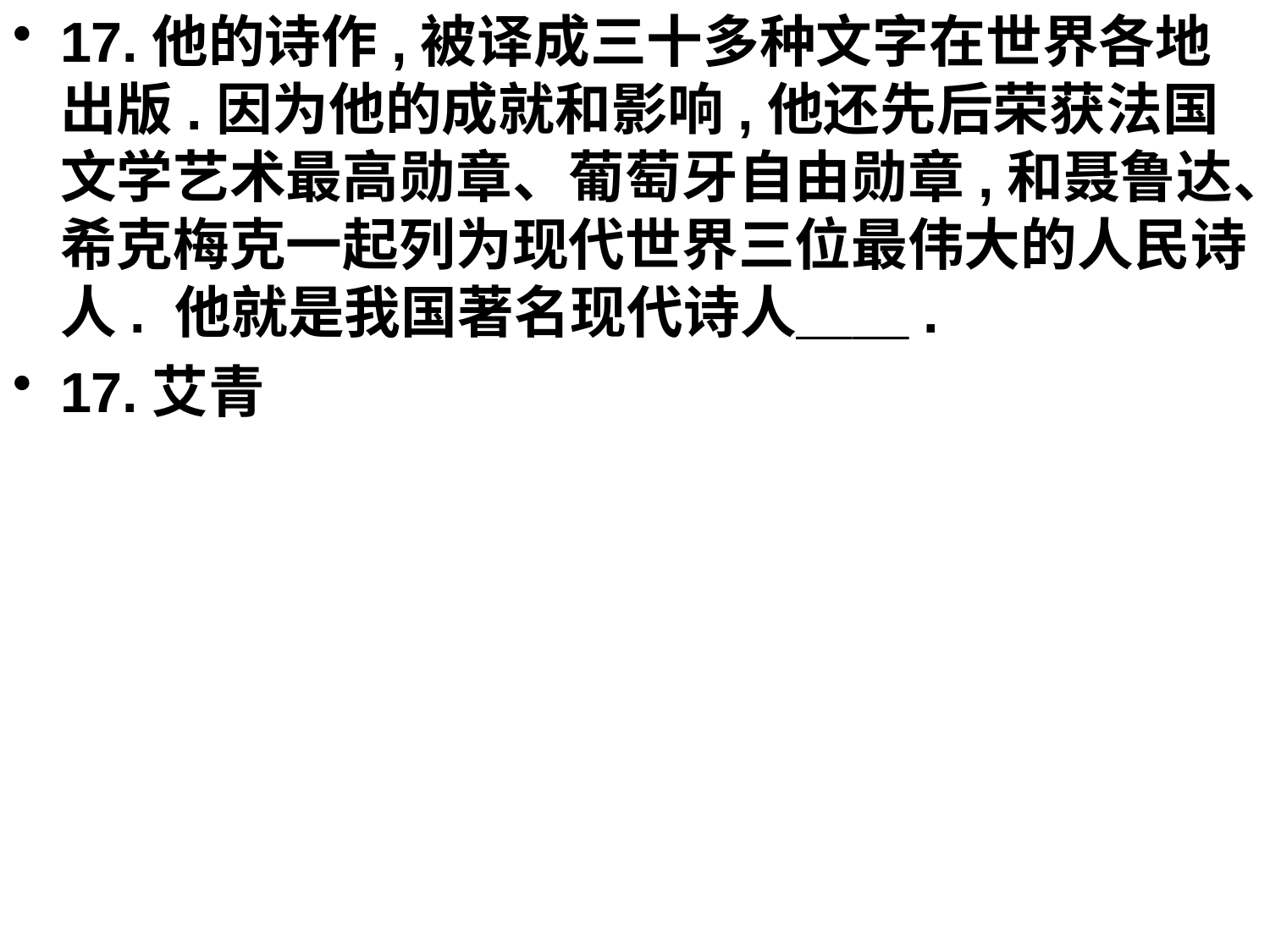

17.他的诗作,被译成三十多种文字在世界各地出版.因为他的成就和影响,他还先后荣获法国文学艺术最高勋章、葡萄牙自由勋章,和聂鲁达、希克梅克一起列为现代世界三位最伟大的人民诗人. 他就是我国著名现代诗人＿＿.
17.艾青